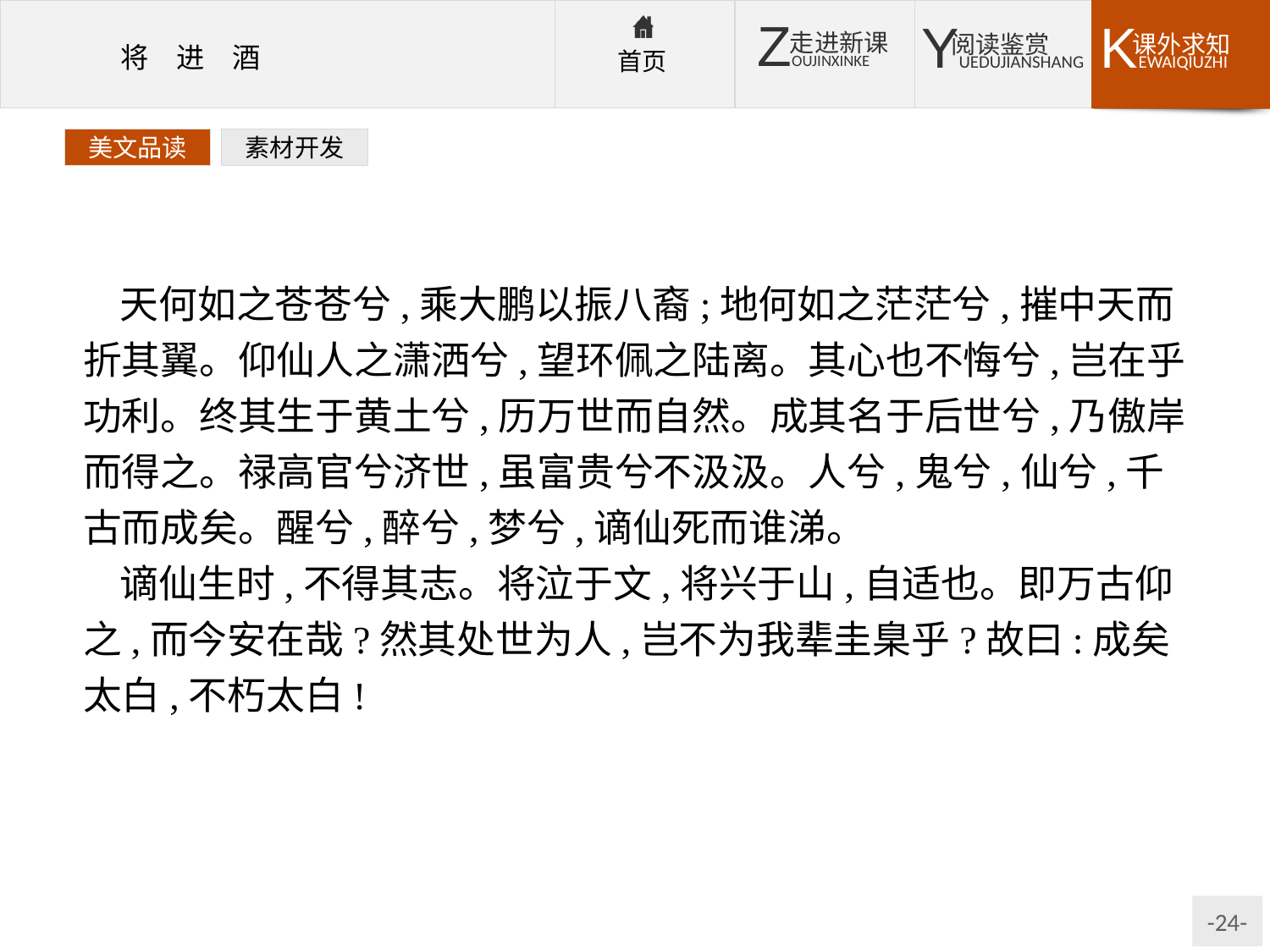

美文品读
素材开发
天何如之苍苍兮,乘大鹏以振八裔;地何如之茫茫兮,摧中天而折其翼。仰仙人之潇洒兮,望环佩之陆离。其心也不悔兮,岂在乎功利。终其生于黄土兮,历万世而自然。成其名于后世兮,乃傲岸而得之。禄高官兮济世,虽富贵兮不汲汲。人兮,鬼兮,仙兮,千古而成矣。醒兮,醉兮,梦兮,谪仙死而谁涕。
谪仙生时,不得其志。将泣于文,将兴于山,自适也。即万古仰之,而今安在哉?然其处世为人,岂不为我辈圭臬乎?故曰:成矣太白,不朽太白!